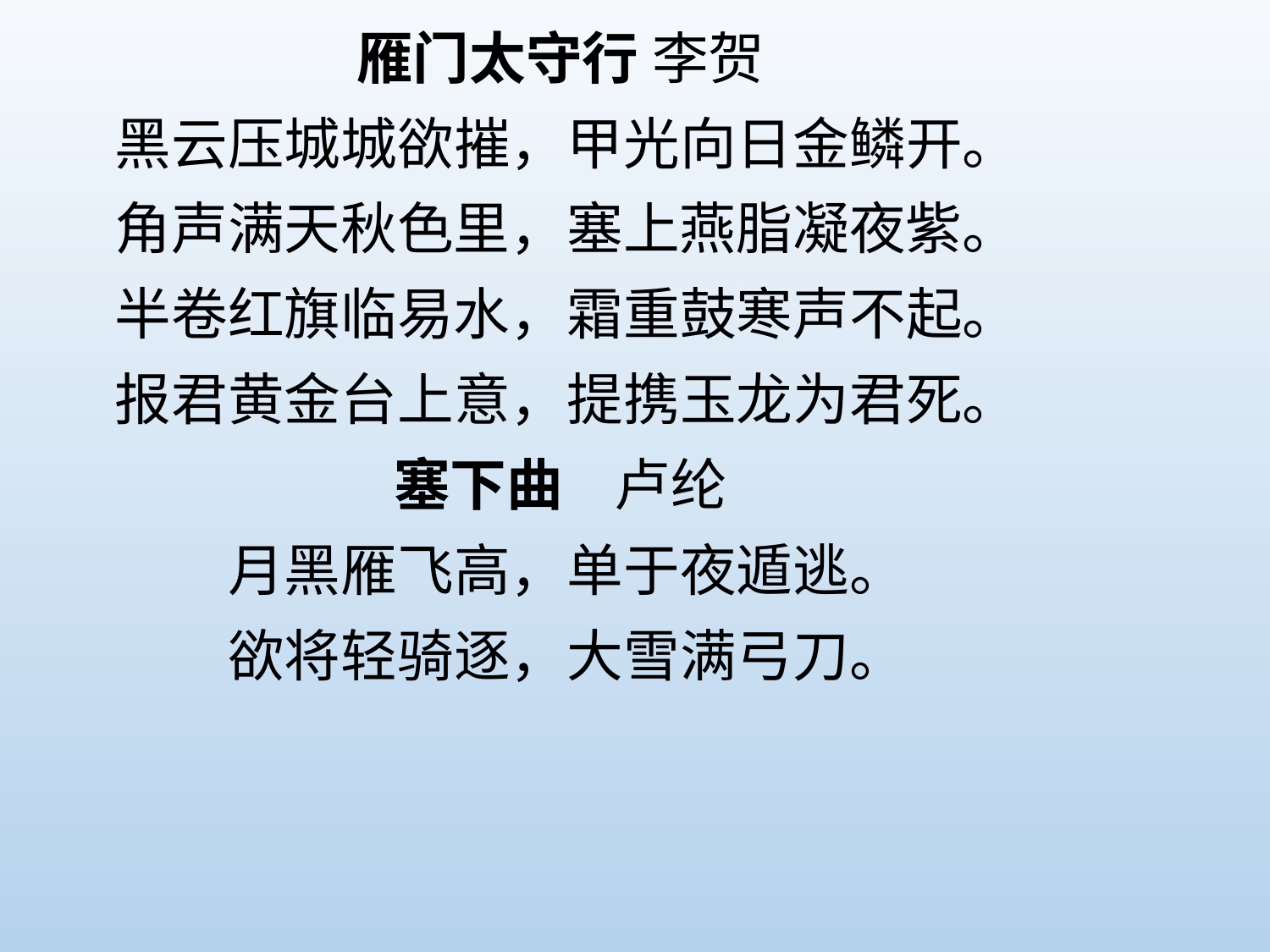

雁门太守行 李贺
黑云压城城欲摧，甲光向日金鳞开。
角声满天秋色里，塞上燕脂凝夜紫。
半卷红旗临易水，霜重鼓寒声不起。
报君黄金台上意，提携玉龙为君死。
塞下曲    卢纶
月黑雁飞高，单于夜遁逃。
欲将轻骑逐，大雪满弓刀。